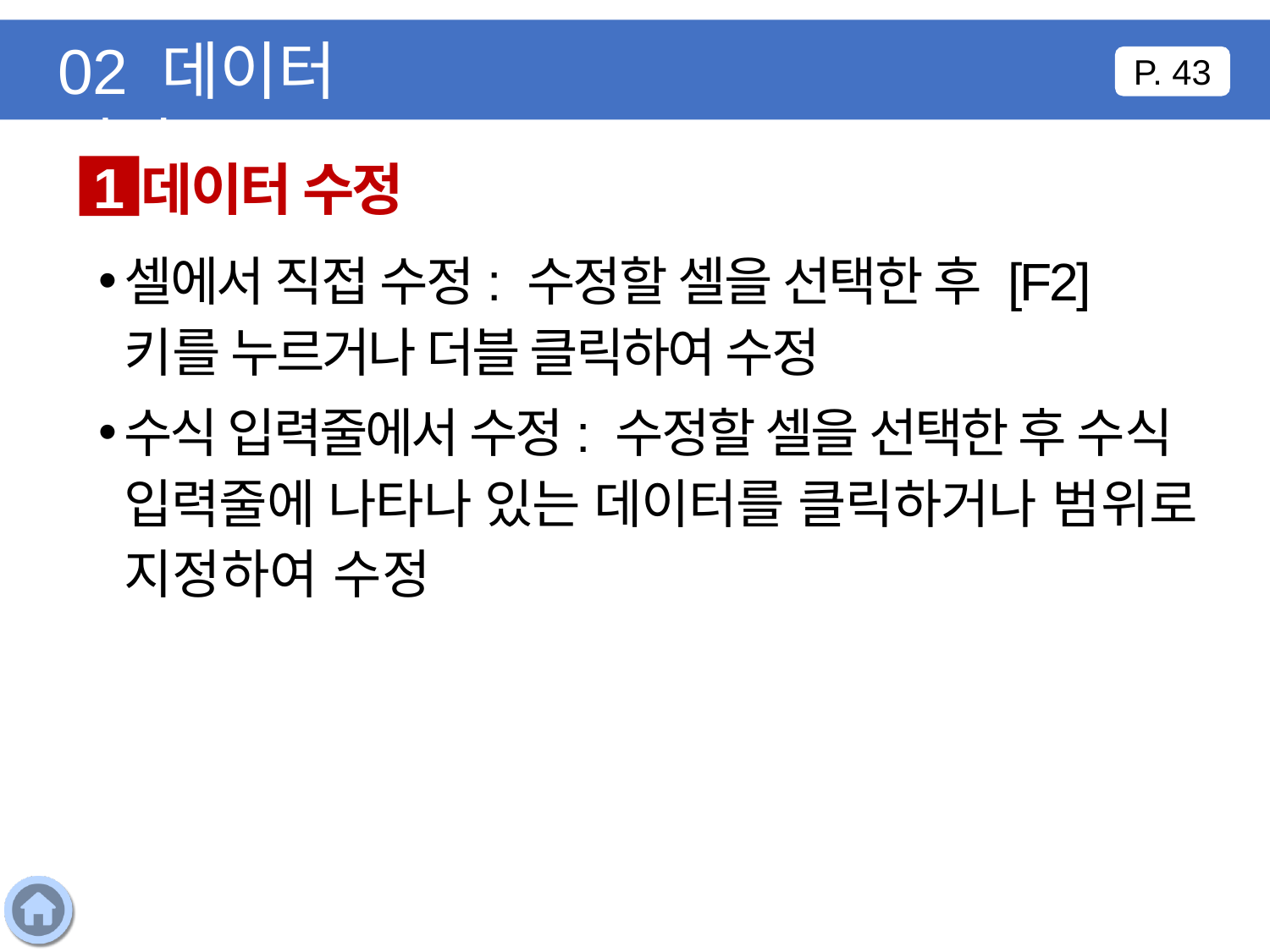

02 데이터 편집
P. 43
데이터 수정
1
셀에서 직접 수정: 수정할 셀을 선택한 후 [F2] 키를 누르거나 더블 클릭하여 수정
수식 입력줄에서 수정: 수정할 셀을 선택한 후 수식 입력줄에 나타나 있는 데이터를 클릭하거나 범위로 지정하여 수정